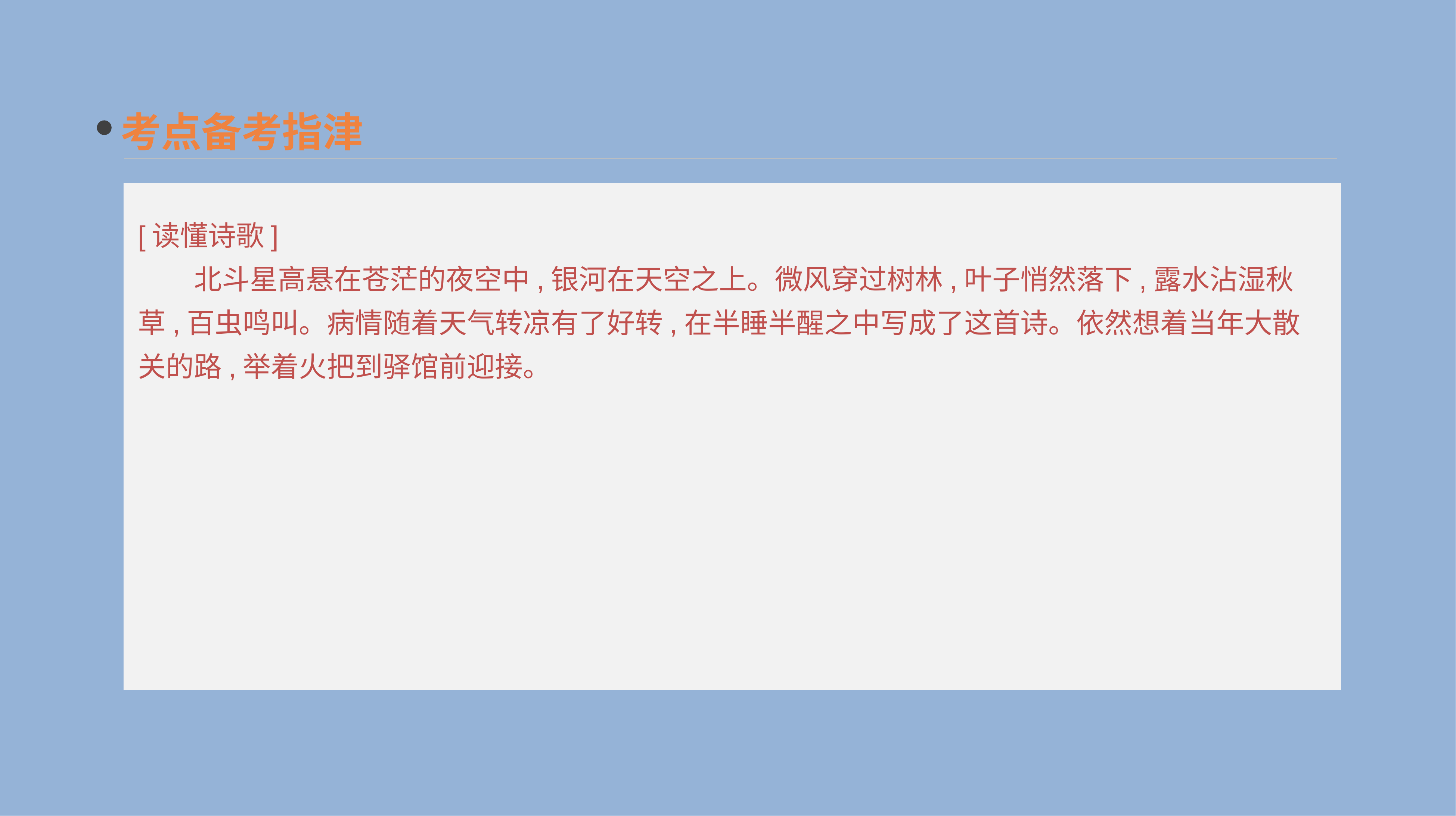

考点备考指津

[读懂诗歌]
　　北斗星高悬在苍茫的夜空中,银河在天空之上。微风穿过树林,叶子悄然落下,露水沾湿秋草,百虫鸣叫。病情随着天气转凉有了好转,在半睡半醒之中写成了这首诗。依然想着当年大散关的路,举着火把到驿馆前迎接。